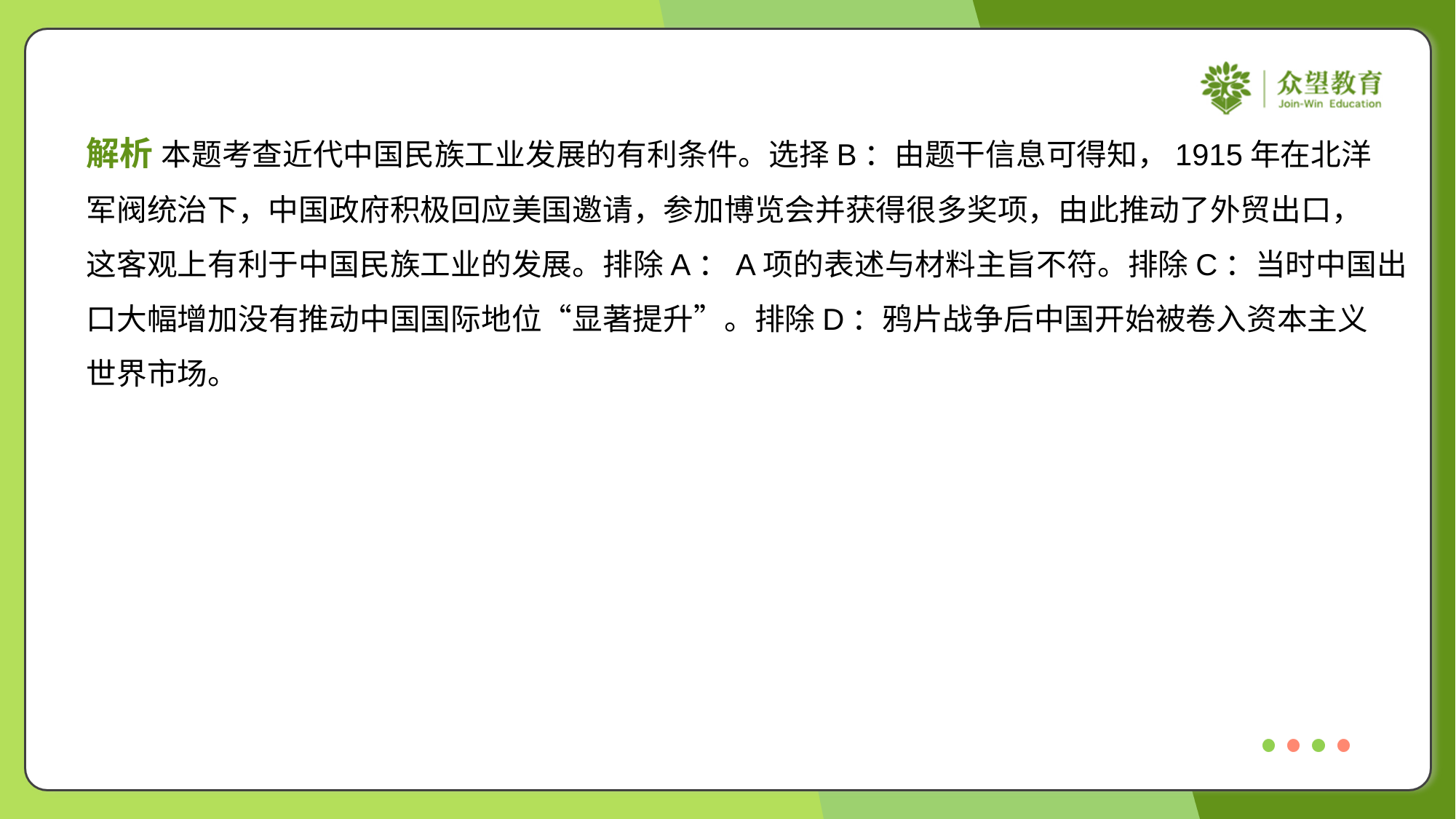

解析 本题考查近代中国民族工业发展的有利条件。选择B：由题干信息可得知，1915年在北洋
军阀统治下，中国政府积极回应美国邀请，参加博览会并获得很多奖项，由此推动了外贸出口，
这客观上有利于中国民族工业的发展。排除A：A项的表述与材料主旨不符。排除C：当时中国出
口大幅增加没有推动中国国际地位“显著提升”。排除D：鸦片战争后中国开始被卷入资本主义
世界市场。